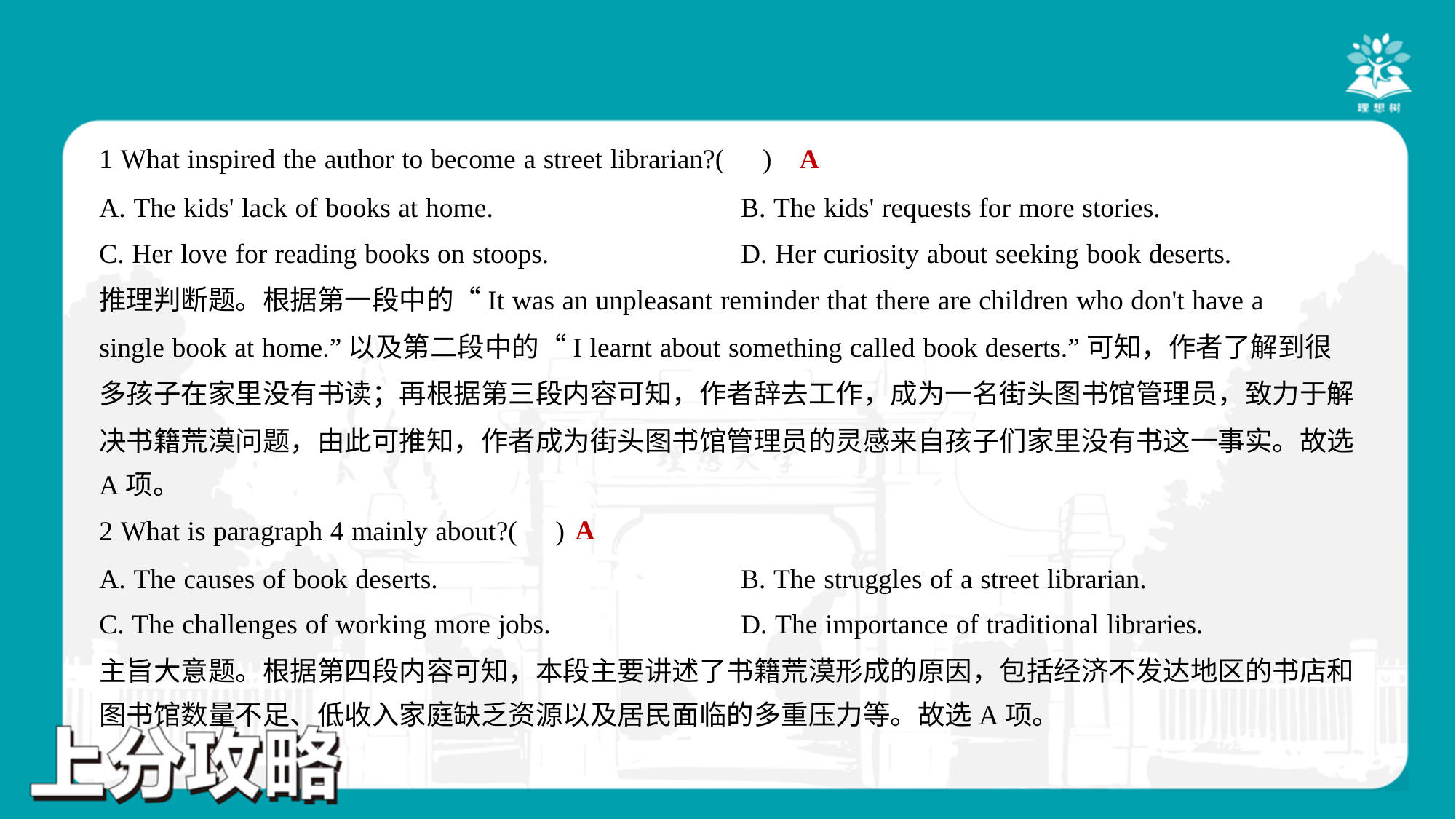

A
1 What inspired the author to become a street librarian?(     )
A. The kids' lack of books at home.	B. The kids' requests for more stories.
C. Her love for reading books on stoops.	D. Her curiosity about seeking book deserts.
推理判断题。根据第一段中的“It was an unpleasant reminder that there are children who don't have a
single book at home.”以及第二段中的“I learnt about something called book deserts.”可知，作者了解到很
多孩子在家里没有书读；再根据第三段内容可知，作者辞去工作，成为一名街头图书馆管理员，致力于解
决书籍荒漠问题，由此可推知，作者成为街头图书馆管理员的灵感来自孩子们家里没有书这一事实。故选
A项。
A
2 What is paragraph 4 mainly about?(     )
A. The causes of book deserts.	B. The struggles of a street librarian.
C. The challenges of working more jobs.	D. The importance of traditional libraries.
主旨大意题。根据第四段内容可知，本段主要讲述了书籍荒漠形成的原因，包括经济不发达地区的书店和
图书馆数量不足、低收入家庭缺乏资源以及居民面临的多重压力等。故选A项。